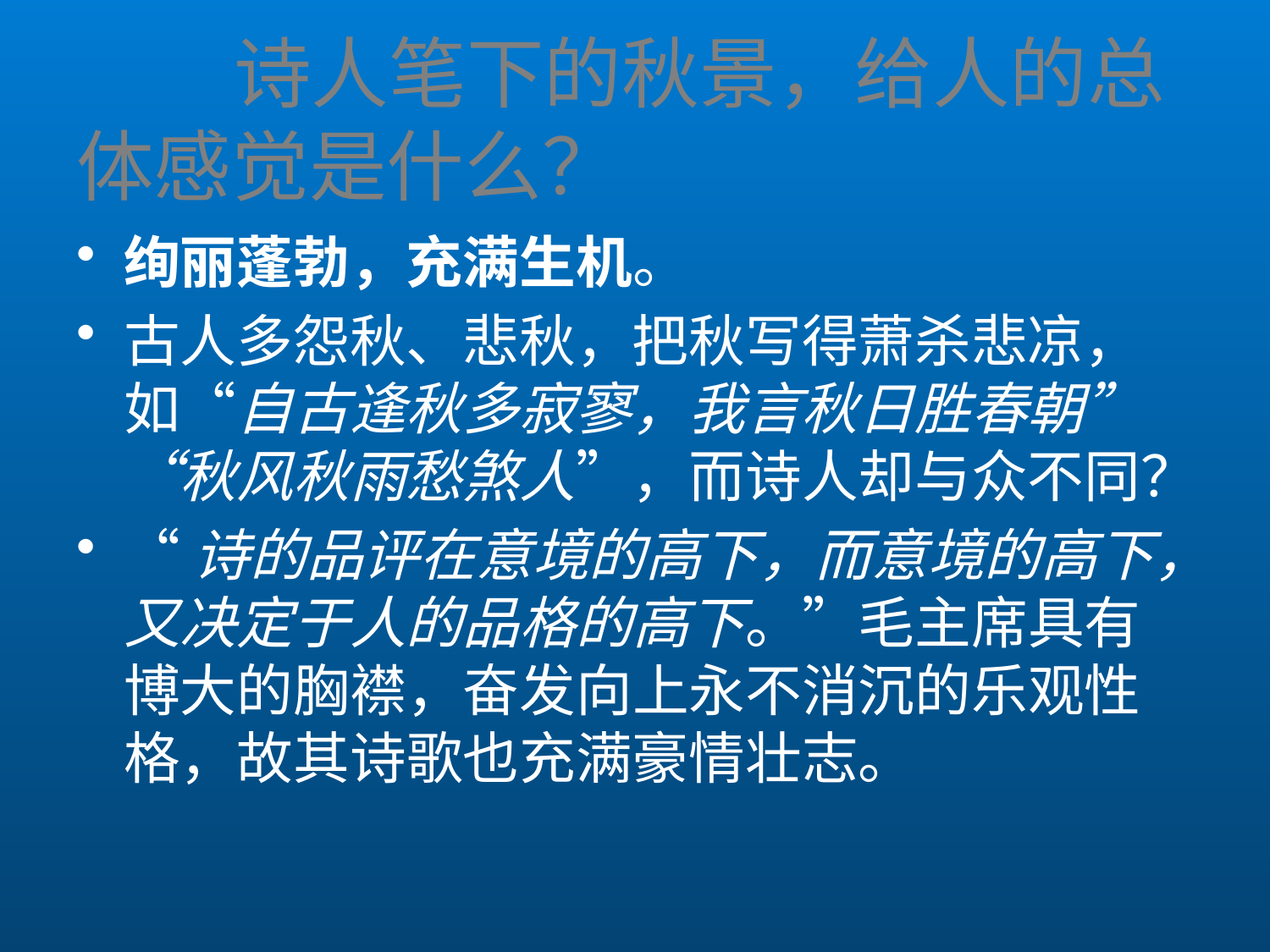

# 诗人笔下的秋景，给人的总体感觉是什么？
绚丽蓬勃，充满生机。
古人多怨秋、悲秋，把秋写得萧杀悲凉，如“自古逢秋多寂寥，我言秋日胜春朝”“秋风秋雨愁煞人”，而诗人却与众不同？
“诗的品评在意境的高下，而意境的高下，又决定于人的品格的高下。”毛主席具有博大的胸襟，奋发向上永不消沉的乐观性格，故其诗歌也充满豪情壮志。